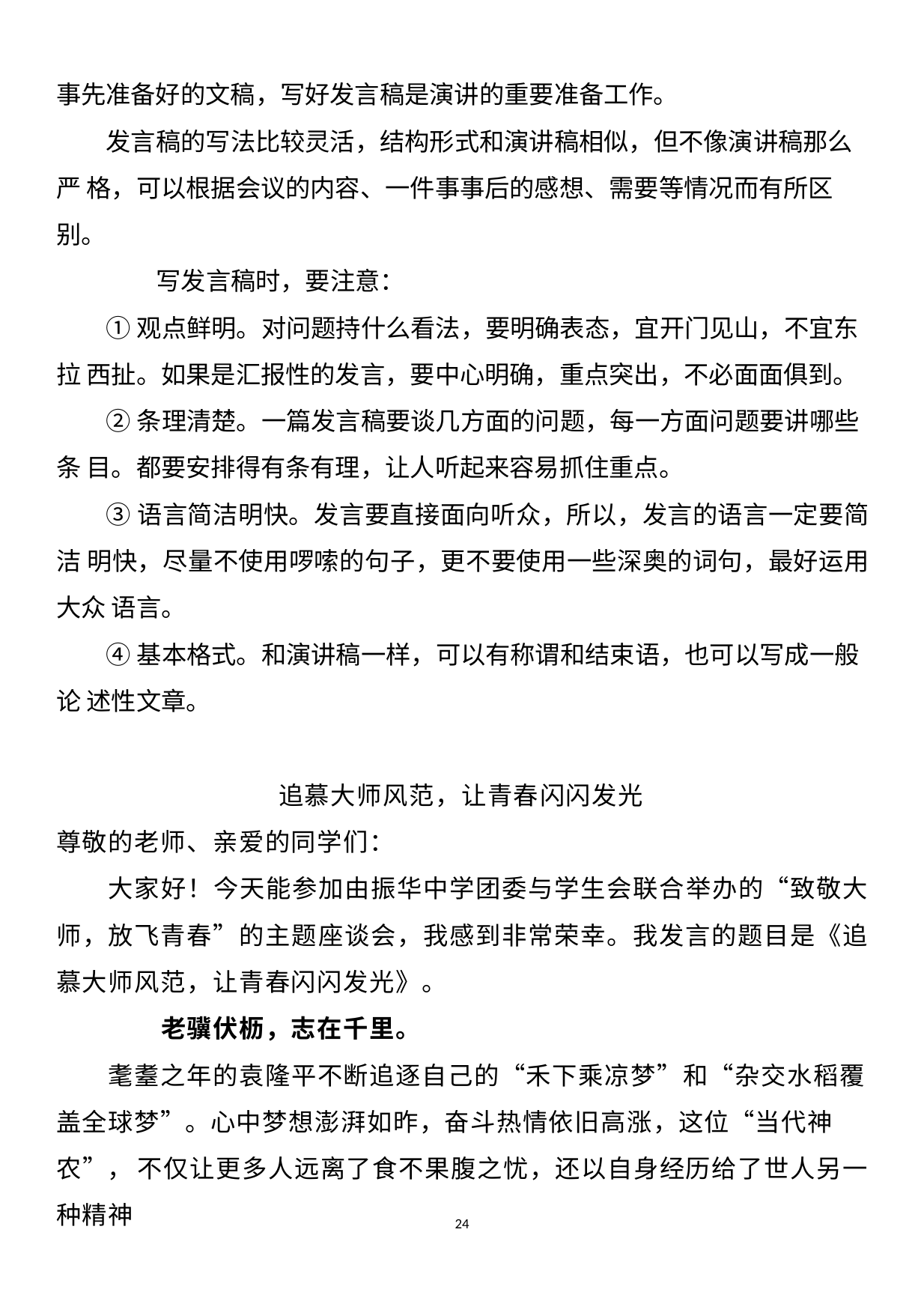

事先准备好的文稿，写好发言稿是演讲的重要准备工作。
发言稿的写法比较灵活，结构形式和演讲稿相似，但不像演讲稿那么严 格，可以根据会议的内容、一件事事后的感想、需要等情况而有所区别。
写发言稿时，要注意：
①观点鲜明。对问题持什么看法，要明确表态，宜开门见山，不宜东拉 西扯。如果是汇报性的发言，要中心明确，重点突出，不必面面俱到。
②条理清楚。一篇发言稿要谈几方面的问题，每一方面问题要讲哪些条 目。都要安排得有条有理，让人听起来容易抓住重点。
③语言简洁明快。发言要直接面向听众，所以，发言的语言一定要简洁 明快，尽量不使用啰嗦的句子，更不要使用一些深奥的词句，最好运用大众 语言。
④基本格式。和演讲稿一样，可以有称谓和结束语，也可以写成一般论 述性文章。

追慕大师风范，让青春闪闪发光 尊敬的老师、亲爱的同学们：
大家好！今天能参加由振华中学团委与学生会联合举办的“致敬大 师，放飞青春”的主题座谈会，我感到非常荣幸。我发言的题目是《追 慕大师风范，让青春闪闪发光》。
老骥伏枥，志在千里。
耄耋之年的袁隆平不断追逐自己的“禾下乘凉梦”和“杂交水稻覆 盖全球梦”。心中梦想澎湃如昨，奋斗热情依旧高涨，这位“当代神农”， 不仅让更多人远离了食不果腹之忧，还以自身经历给了世人另一种精神
24